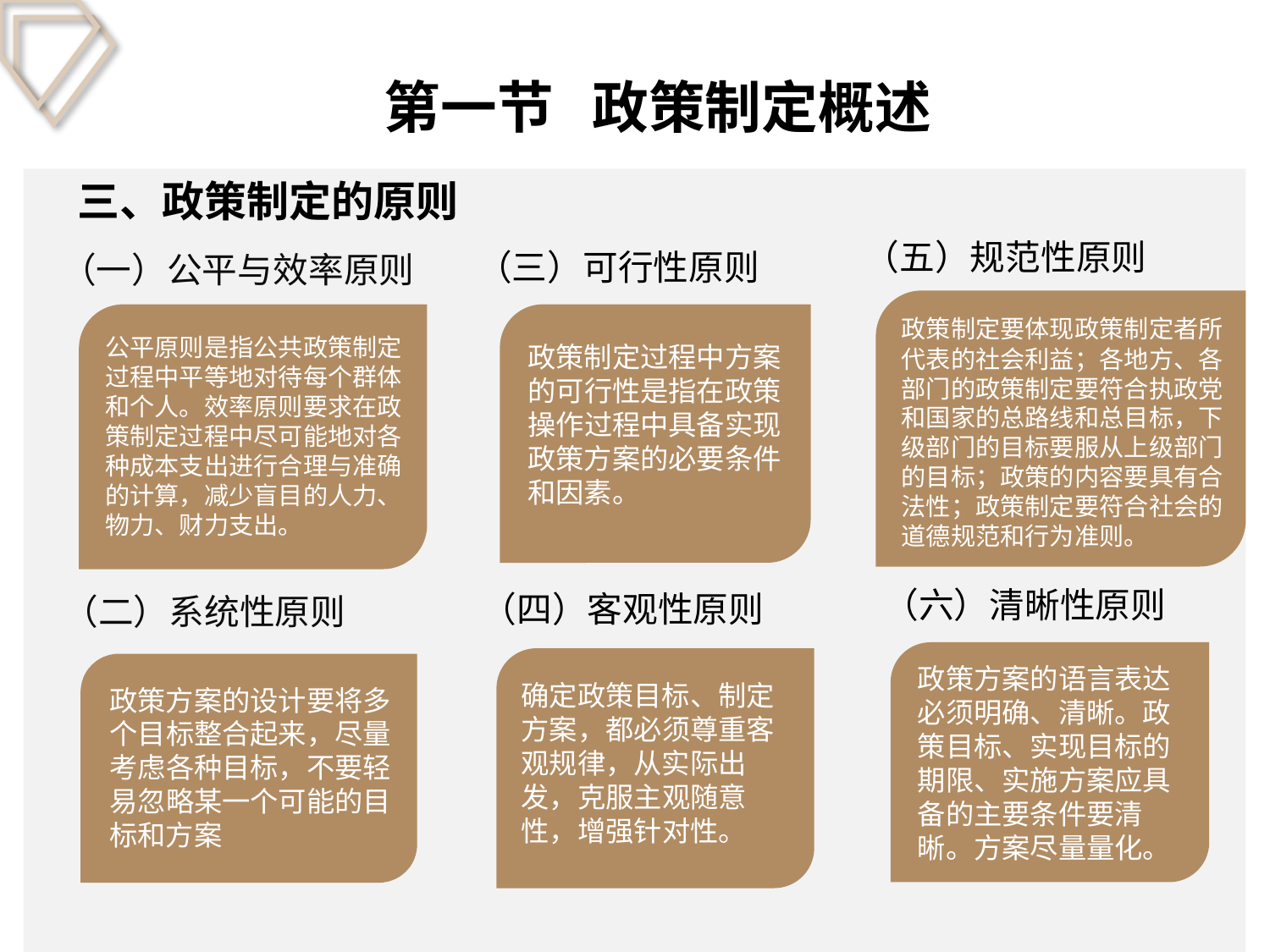

第一节   政策制定概述

三、政策制定的原则
（五）规范性原则
（三）可行性原则
（一）公平与效率原则

政策制定要体现政策制定者所代表的社会利益；各地方、各部门的政策制定要符合执政党和国家的总路线和总目标，下级部门的目标要服从上级部门的目标；政策的内容要具有合法性；政策制定要符合社会的道德规范和行为准则。
公平原则是指公共政策制定过程中平等地对待每个群体和个人。效率原则要求在政策制定过程中尽可能地对各种成本支出进行合理与准确的计算，减少盲目的人力、物力、财力支出。
政策制定过程中方案的可行性是指在政策操作过程中具备实现政策方案的必要条件和因素。
（六）清晰性原则
（四）客观性原则
（二）系统性原则

政策方案的语言表达必须明确、清晰。政策目标、实现目标的期限、实施方案应具备的主要条件要清晰。方案尽量量化。
确定政策目标、制定方案，都必须尊重客观规律，从实际出发，克服主观随意性，增强针对性。
政策方案的设计要将多个目标整合起来，尽量考虑各种目标，不要轻易忽略某一个可能的目标和方案